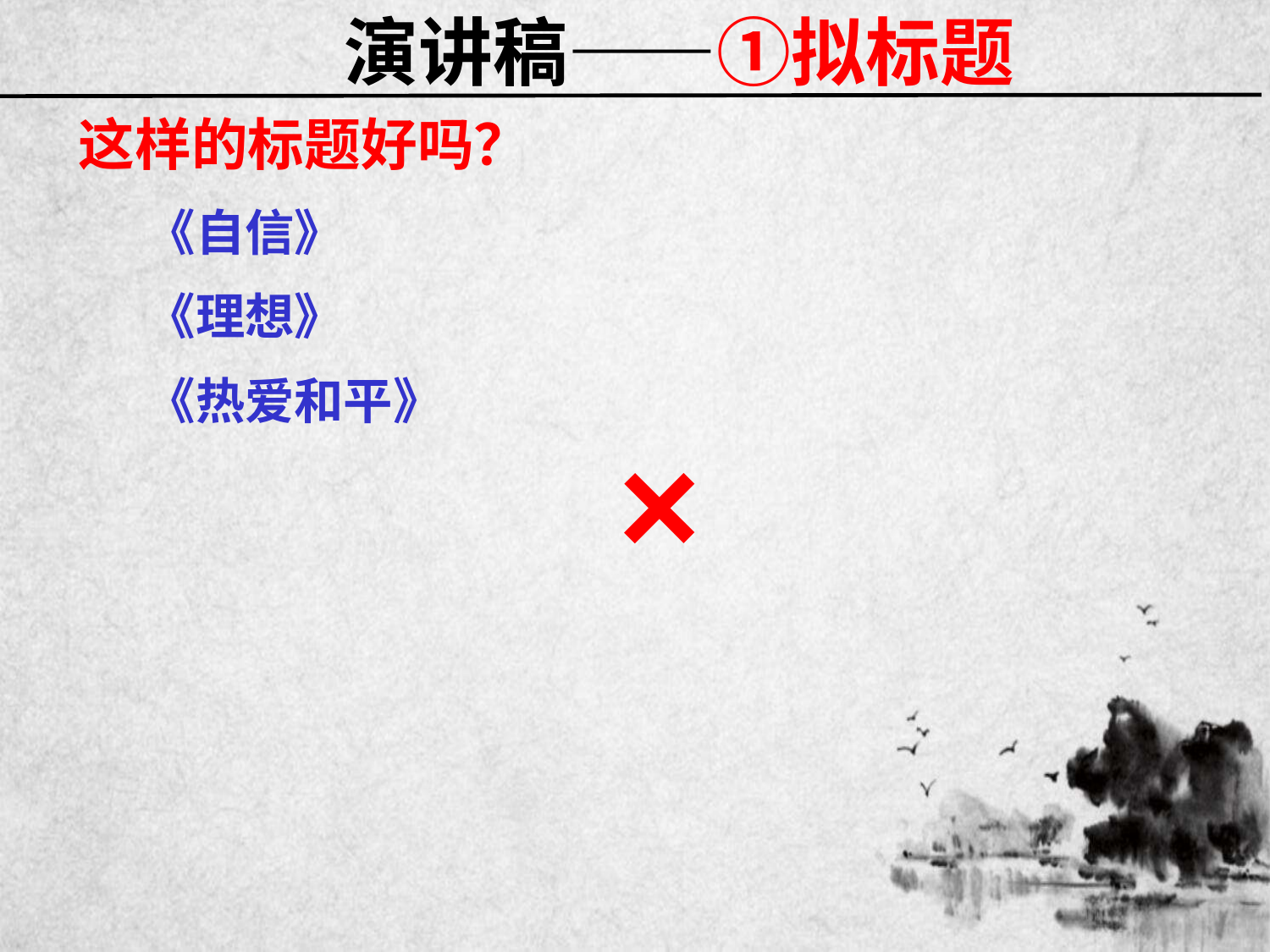

# 演讲稿——①拟标题
这样的标题好吗？
     《自信》
     《理想》
     《热爱和平》
×